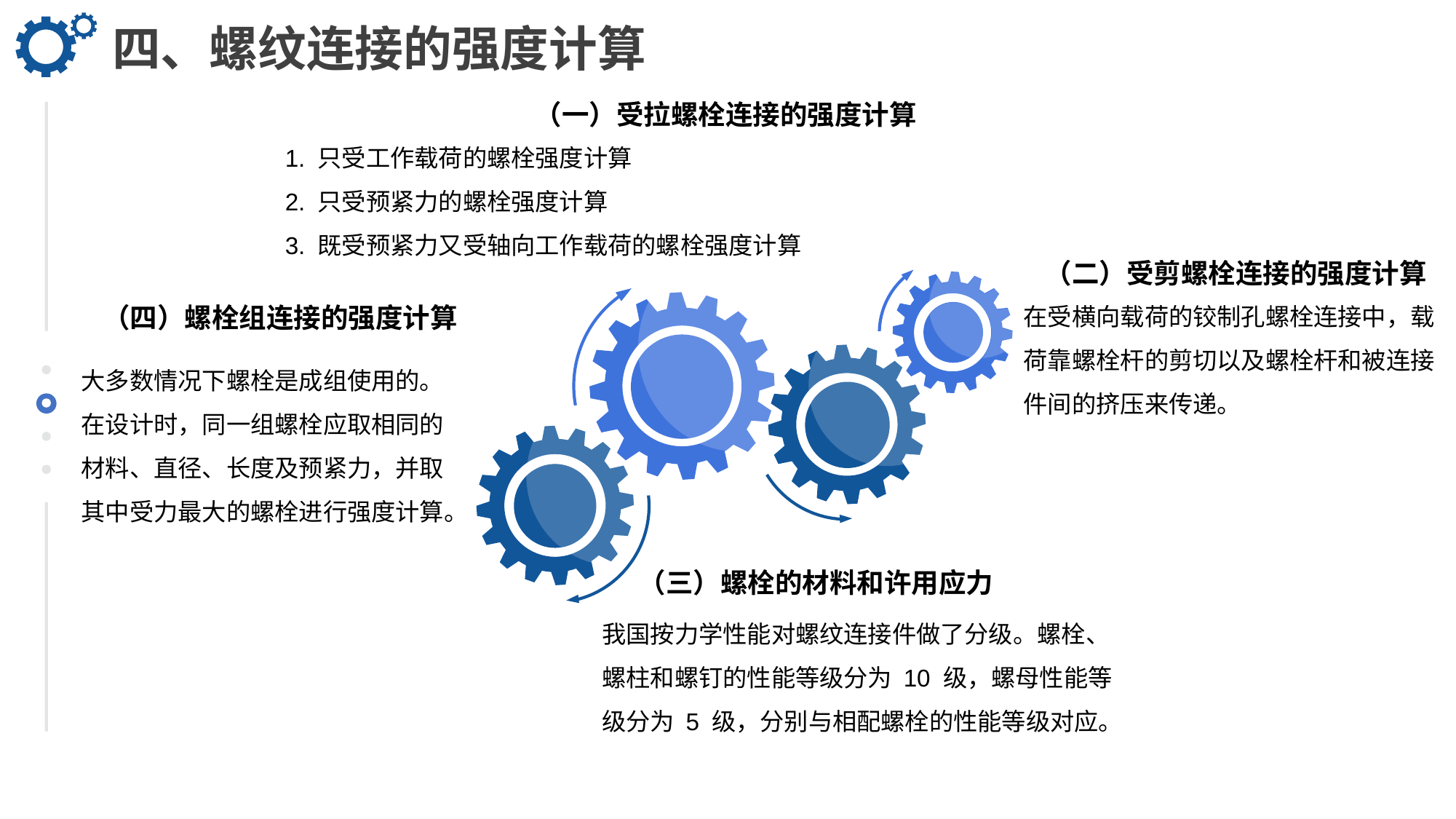

四、螺纹连接的强度计算
（一）受拉螺栓连接的强度计算
1. 只受工作载荷的螺栓强度计算
2. 只受预紧力的螺栓强度计算
3. 既受预紧力又受轴向工作载荷的螺栓强度计算
（二）受剪螺栓连接的强度计算

在受横向载荷的铰制孔螺栓连接中，载荷靠螺栓杆的剪切以及螺栓杆和被连接件间的挤压来传递。
（四）螺栓组连接的强度计算
大多数情况下螺栓是成组使用的。在设计时，同一组螺栓应取相同的材料、直径、长度及预紧力，并取其中受力最大的螺栓进行强度计算。
（三）螺栓的材料和许用应力
我国按力学性能对螺纹连接件做了分级。螺栓、螺柱和螺钉的性能等级分为 10 级，螺母性能等级分为 5 级，分别与相配螺栓的性能等级对应。
7